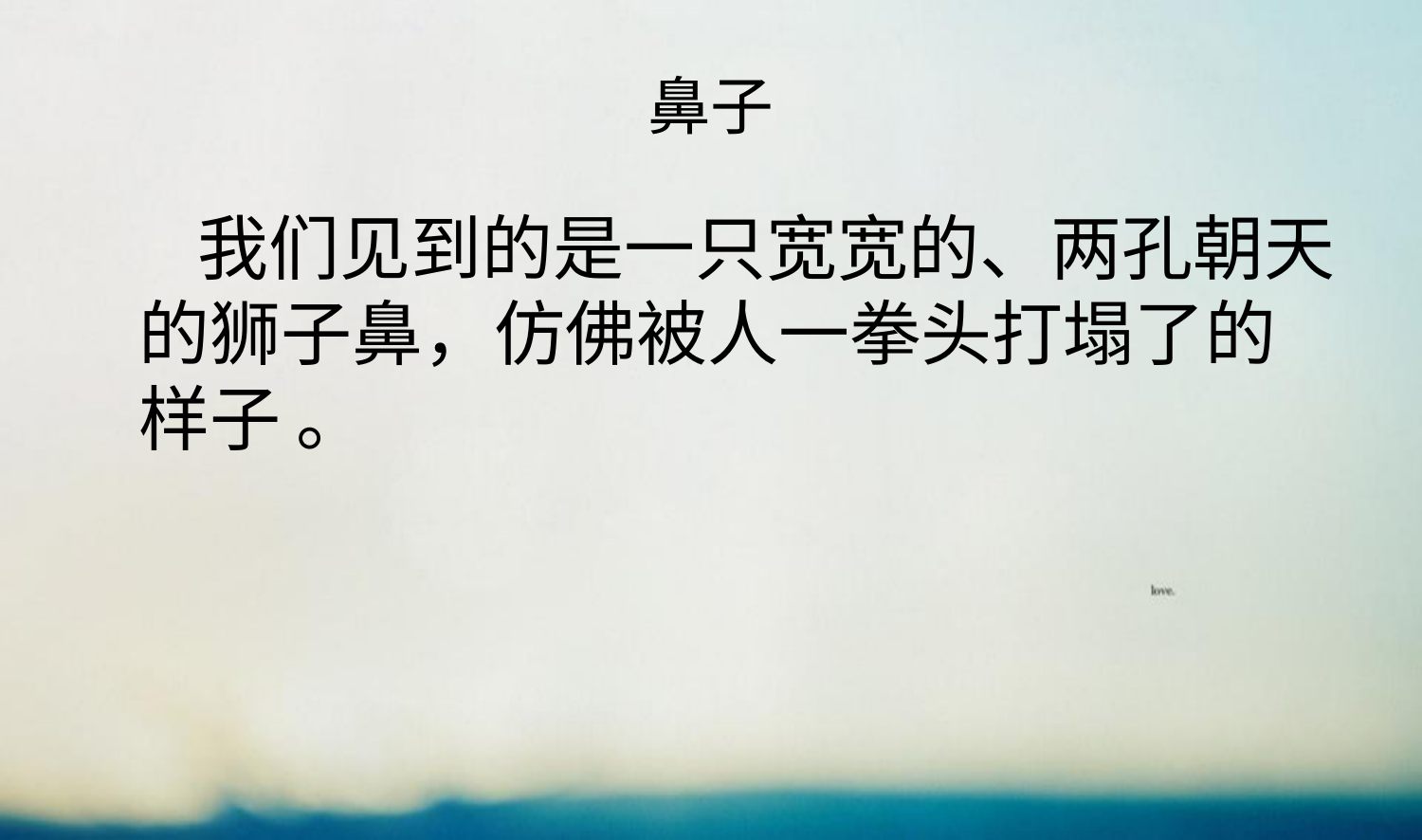

# 鼻子
      我们见到的是一只宽宽的、两孔朝天的狮子鼻，仿佛被人一拳头打塌了的样子 。